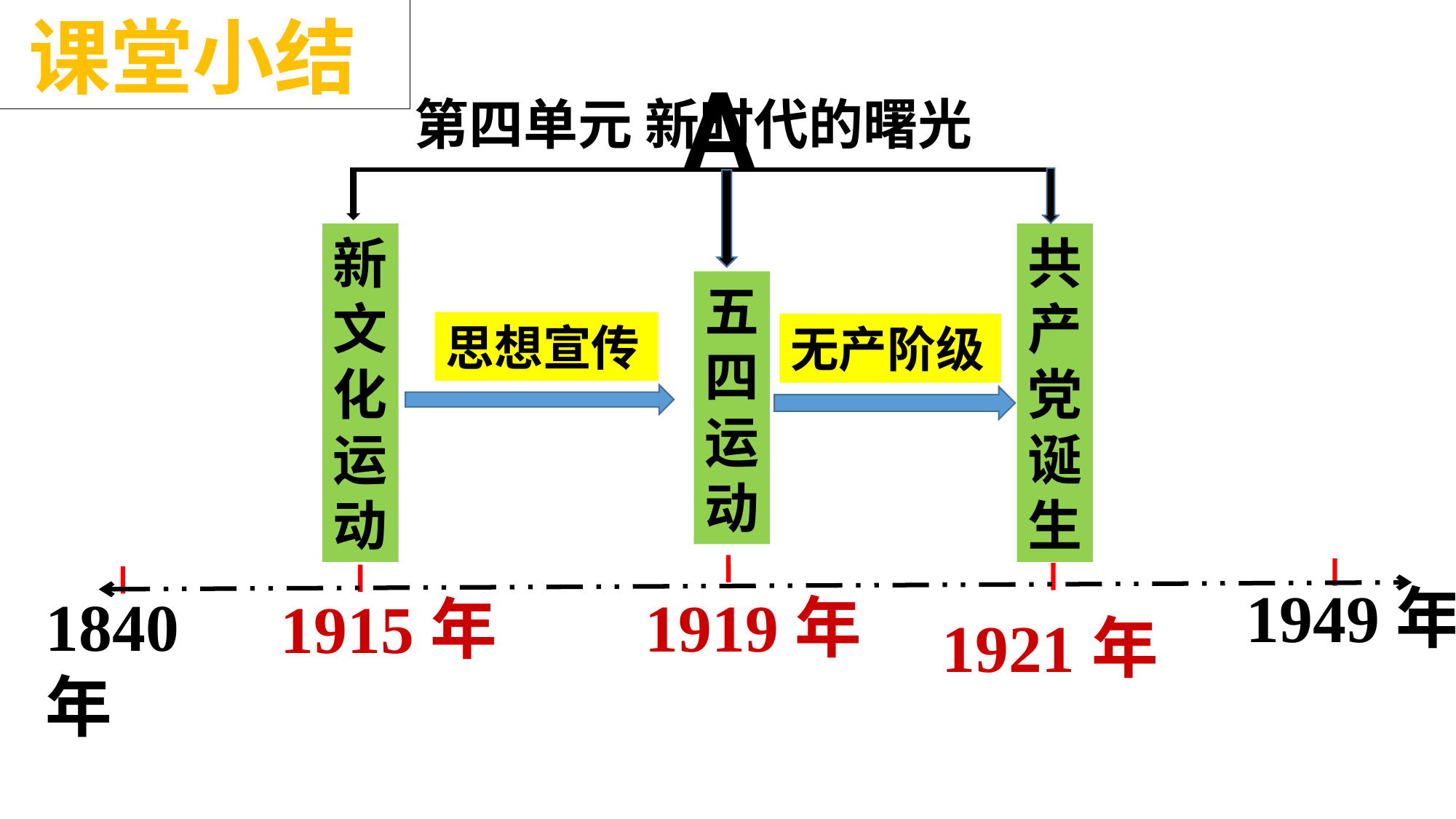

课堂小结
A
第四单元 新时代的曙光

新文化运动
共产党诞生
五四运动
思想宣传
无产阶级

1949年
1840年
1919年
1915年
1921年